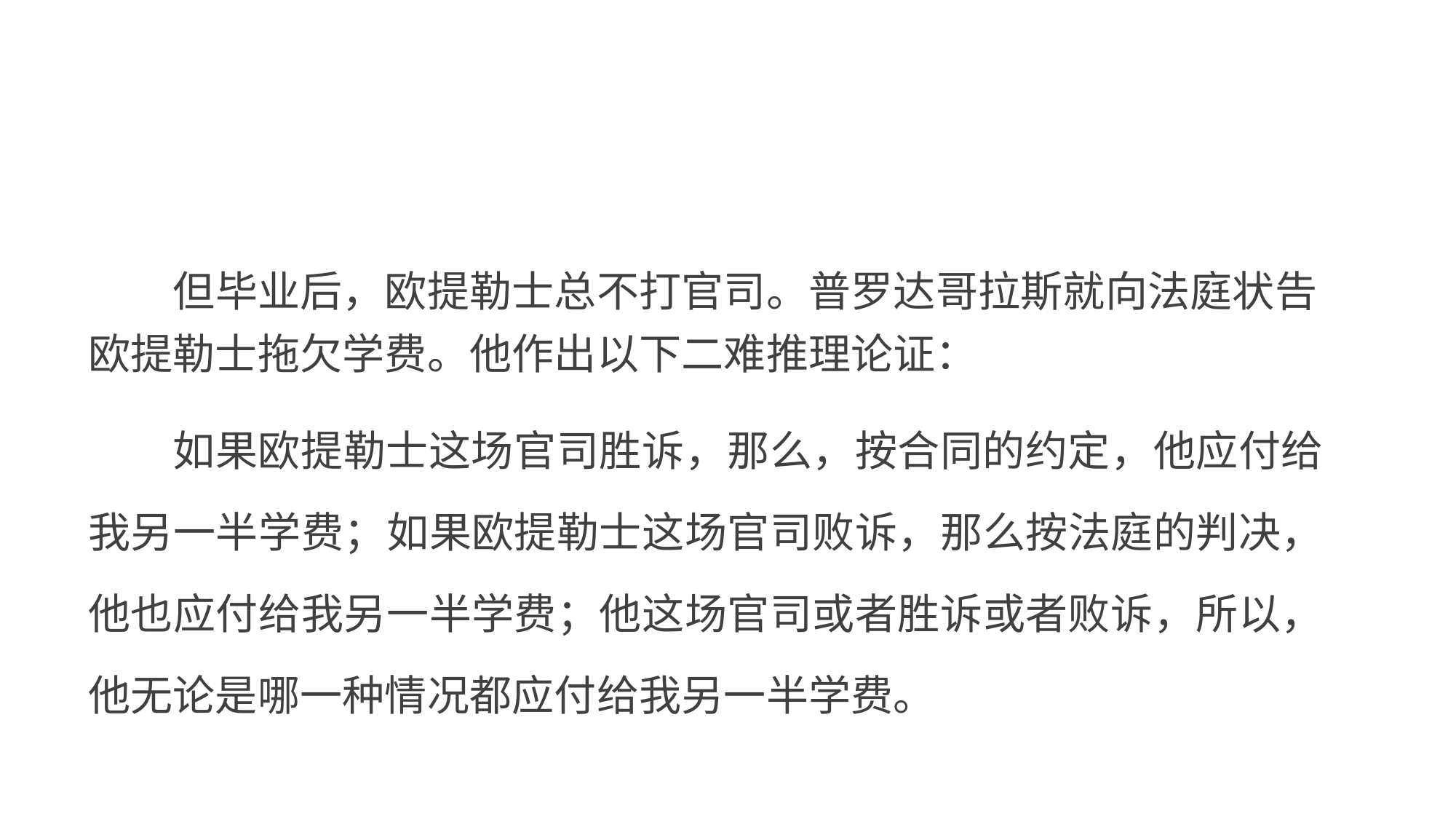

但毕业后，欧提勒士总不打官司。普罗达哥拉斯就向法庭状告 欧提勒士拖欠学费。他作出以下二难推理论证：
如果欧提勒士这场官司胜诉，那么，按合同的约定，他应付给 我另一半学费；如果欧提勒士这场官司败诉，那么按法庭的判决， 他也应付给我另一半学费；他这场官司或者胜诉或者败诉，所以， 他无论是哪一种情况都应付给我另一半学费。